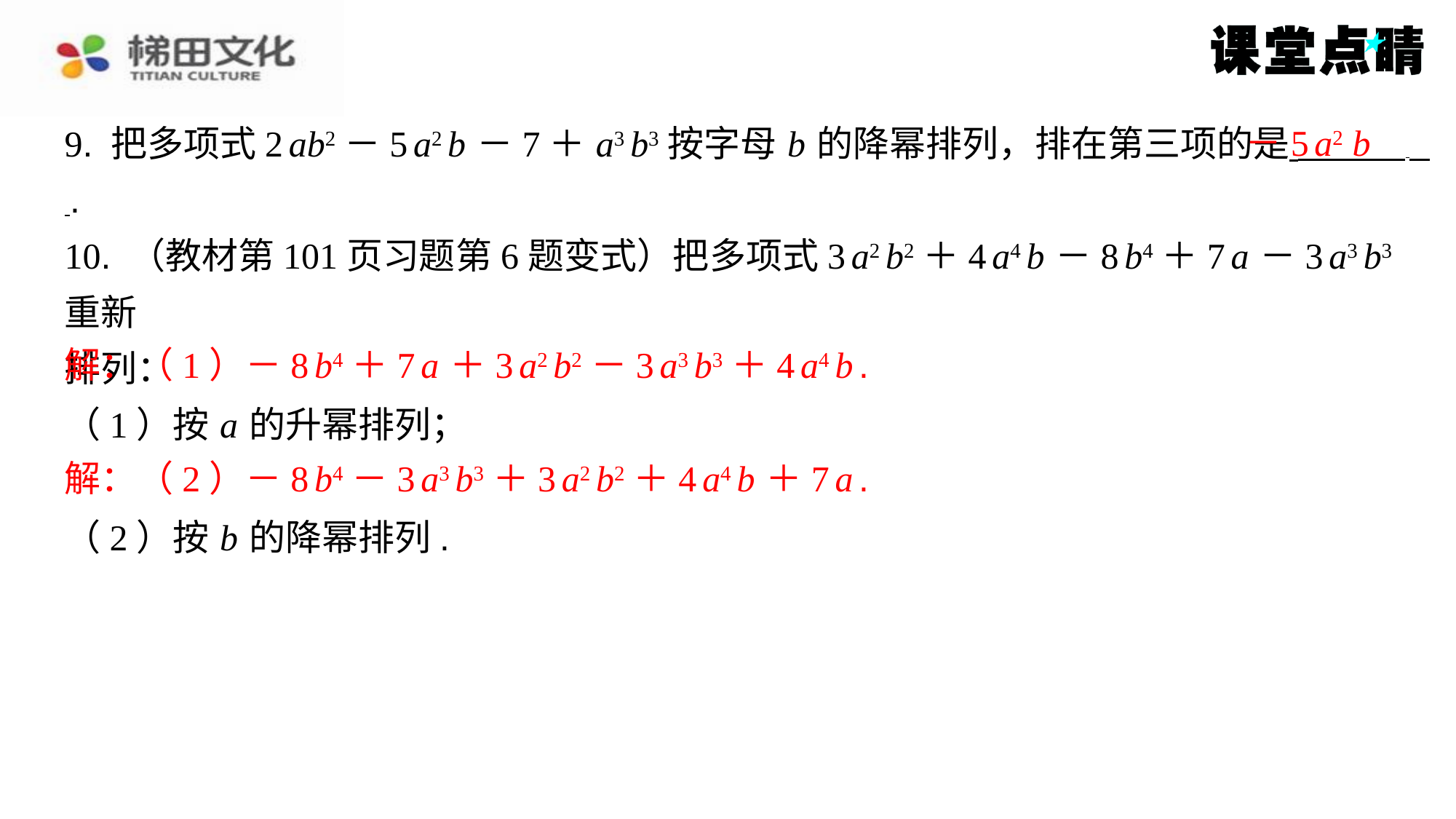

－5 a2 b
9. 把多项式2 ab2－5 a2 b －7＋ a3 b3按字母 b 的降幂排列，排在第三项的是                   ⁠     ⁠.
10. （教材第101页习题第6题变式）把多项式3 a2 b2＋4 a4 b －8 b4＋7 a －3 a3 b3重新
排列：
（1）按 a 的升幂排列；
解：（1）－8 b4＋7 a ＋3 a2 b2－3 a3 b3＋4 a4 b .
（2）按 b 的降幂排列.
解：（2）－8 b4－3 a3 b3＋3 a2 b2＋4 a4 b ＋7 a .
解：（1）－8 b4＋7 a ＋3 a2 b2－3 a3 b3＋4 a4 b .
解：（2）－8 b4－3 a3 b3＋3 a2 b2＋4 a4 b ＋7 a .